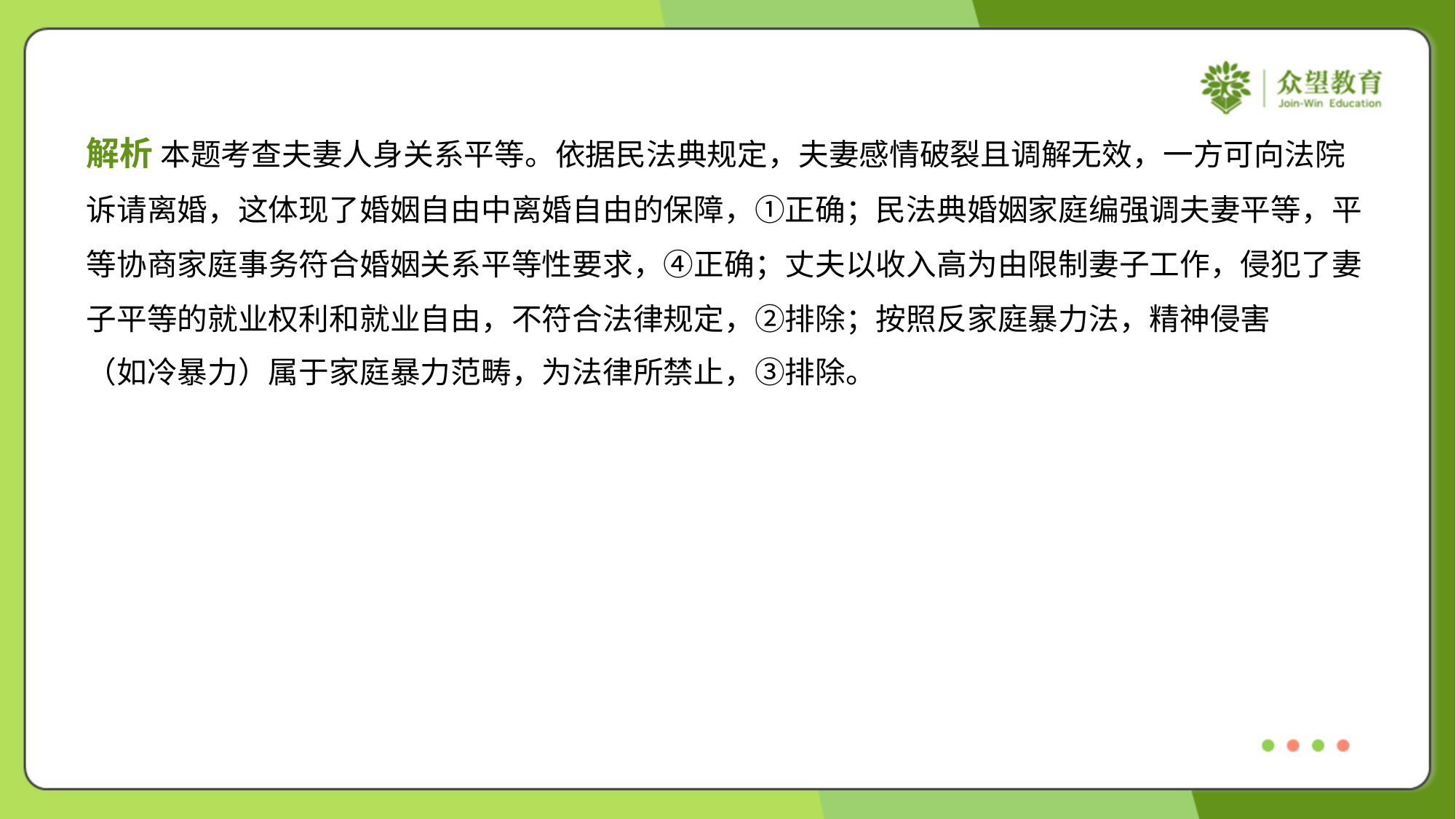

解析 本题考查夫妻人身关系平等。依据民法典规定，夫妻感情破裂且调解无效，一方可向法院
诉请离婚，这体现了婚姻自由中离婚自由的保障，①正确；民法典婚姻家庭编强调夫妻平等，平
等协商家庭事务符合婚姻关系平等性要求，④正确；丈夫以收入高为由限制妻子工作，侵犯了妻
子平等的就业权利和就业自由，不符合法律规定，②排除；按照反家庭暴力法，精神侵害
（如冷暴力）属于家庭暴力范畴，为法律所禁止，③排除。